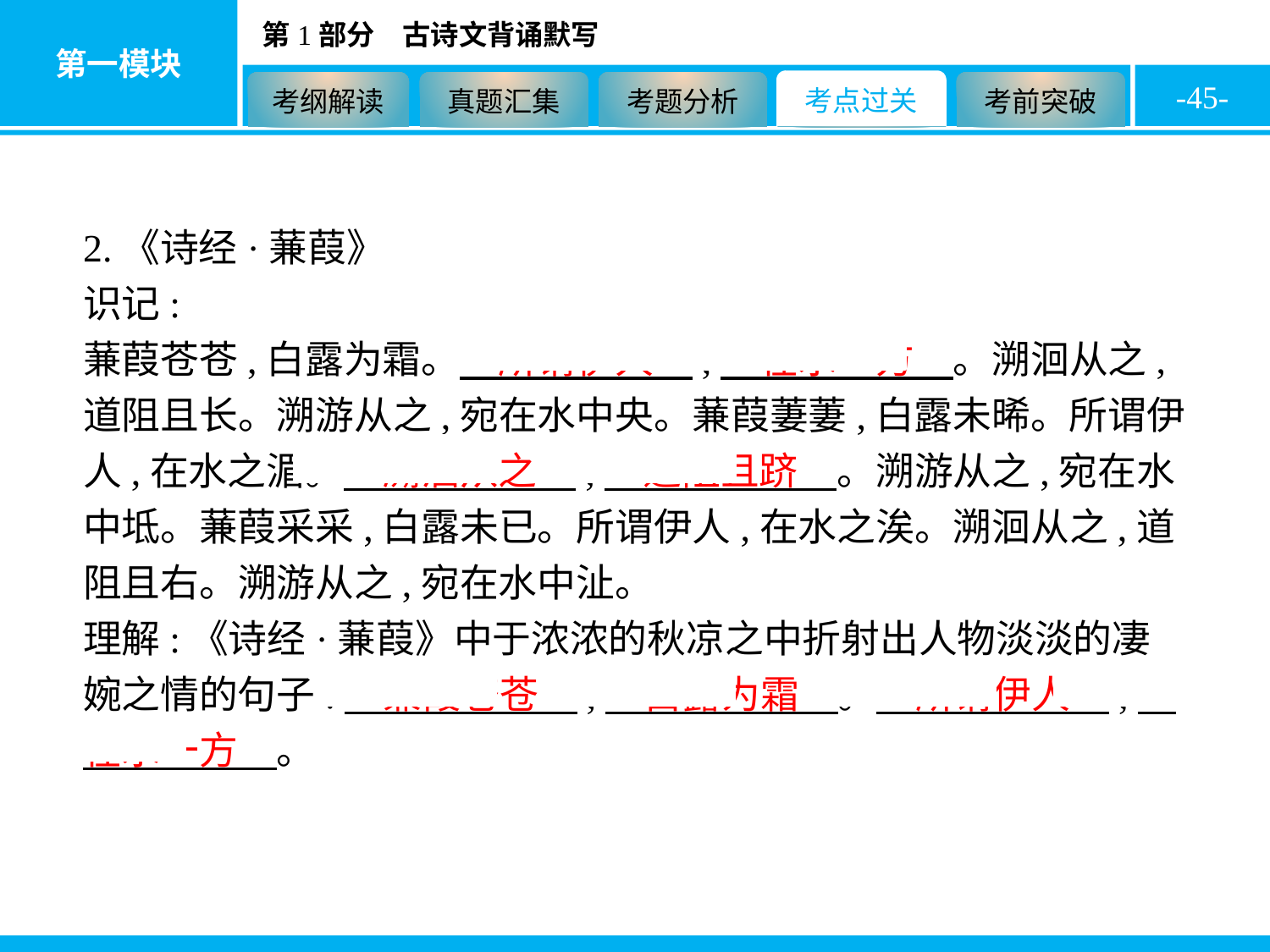

-45-
2.《诗经·蒹葭》
识记:
蒹葭苍苍,白露为霜。　所谓伊人　,　在水一方　。溯洄从之,道阻且长。溯游从之,宛在水中央。蒹葭萋萋,白露未晞。所谓伊人,在水之湄。　溯洄从之　,　道阻且跻　。溯游从之,宛在水中坻。蒹葭采采,白露未已。所谓伊人,在水之涘。溯洄从之,道阻且右。溯游从之,宛在水中沚。
理解:《诗经·蒹葭》中于浓浓的秋凉之中折射出人物淡淡的凄婉之情的句子:　蒹葭苍苍　,　白露为霜　。　所谓伊人　,　在水一方　。